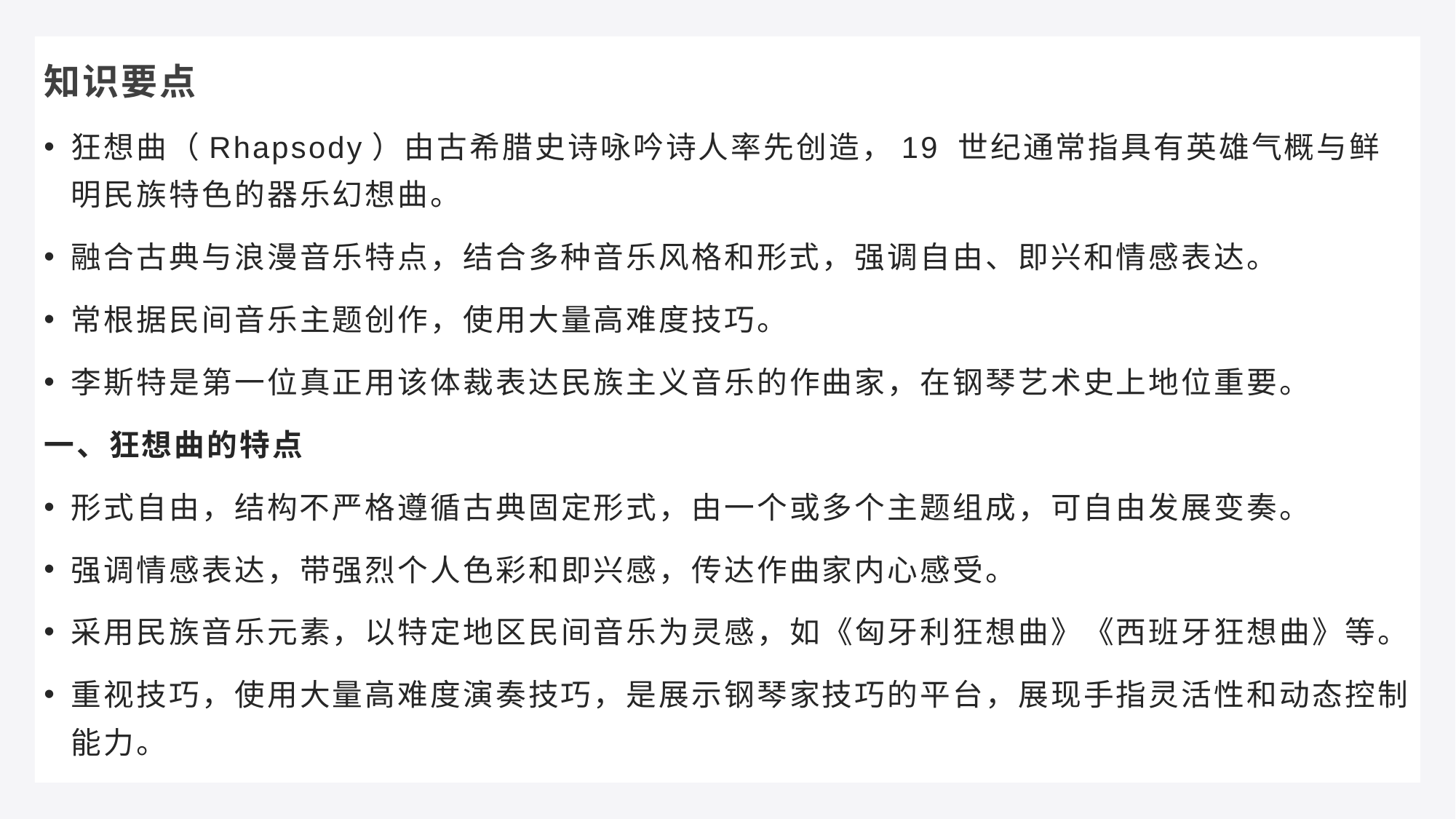

知识要点
狂想曲（Rhapsody）由古希腊史诗咏吟诗人率先创造，19 世纪通常指具有英雄气概与鲜明民族特色的器乐幻想曲。
融合古典与浪漫音乐特点，结合多种音乐风格和形式，强调自由、即兴和情感表达。
常根据民间音乐主题创作，使用大量高难度技巧。
李斯特是第一位真正用该体裁表达民族主义音乐的作曲家，在钢琴艺术史上地位重要。
一、狂想曲的特点
形式自由，结构不严格遵循古典固定形式，由一个或多个主题组成，可自由发展变奏。
强调情感表达，带强烈个人色彩和即兴感，传达作曲家内心感受。
采用民族音乐元素，以特定地区民间音乐为灵感，如《匈牙利狂想曲》《西班牙狂想曲》等。
重视技巧，使用大量高难度演奏技巧，是展示钢琴家技巧的平台，展现手指灵活性和动态控制能力。